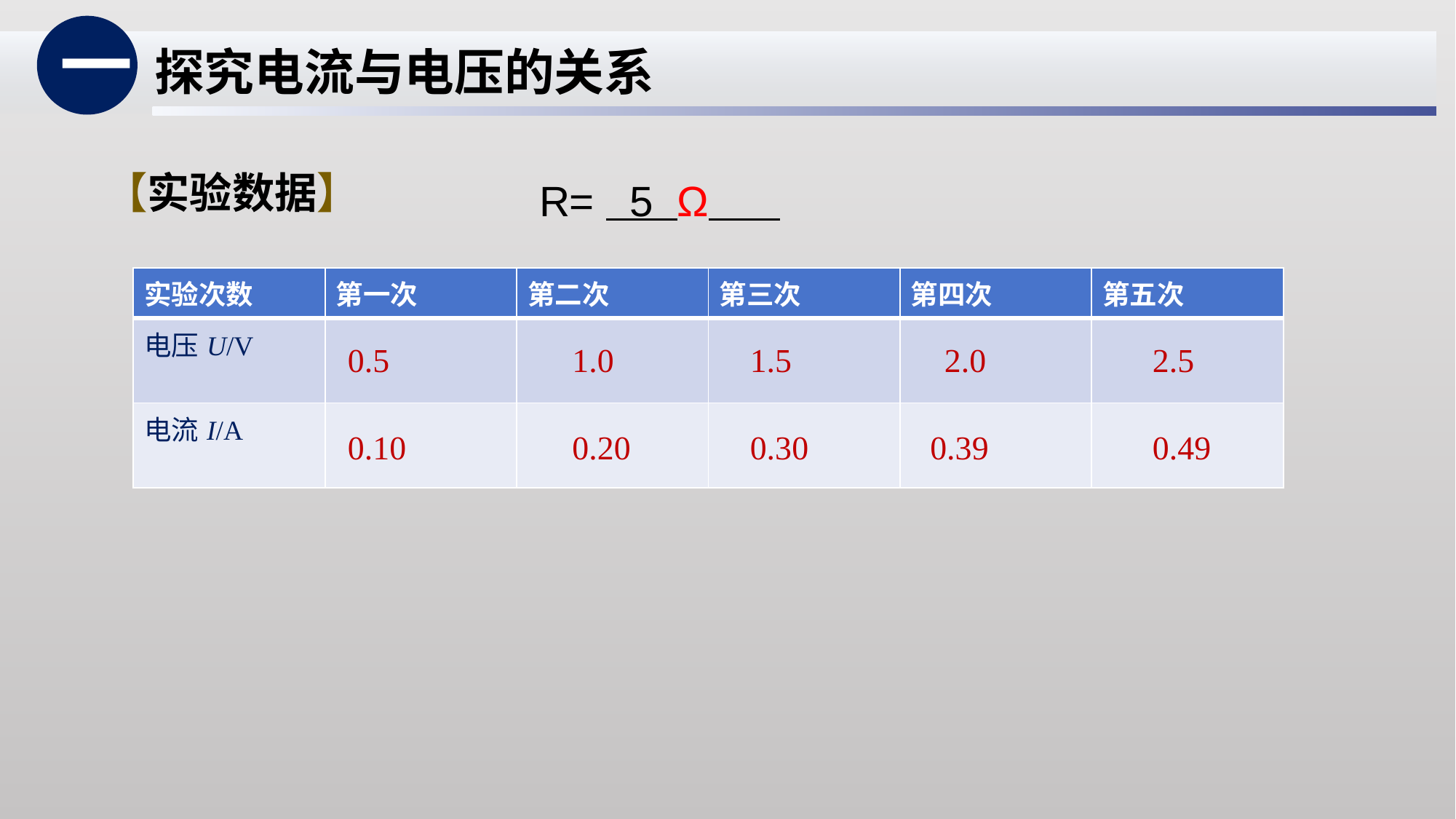

一

探究电流与电压的关系

【实验数据】
R=   5  Ω
| 实验次数 | 第一次 | 第二次 | 第三次 | 第四次 | 第五次 |
| --- | --- | --- | --- | --- | --- |
| 电压U/V |  |  |  |  |  |
| 电流I/A |  |  |  |  |  |
0.5
1.0
1.5
2.0
2.5
0.10
0.20
0.30
0.39
0.49